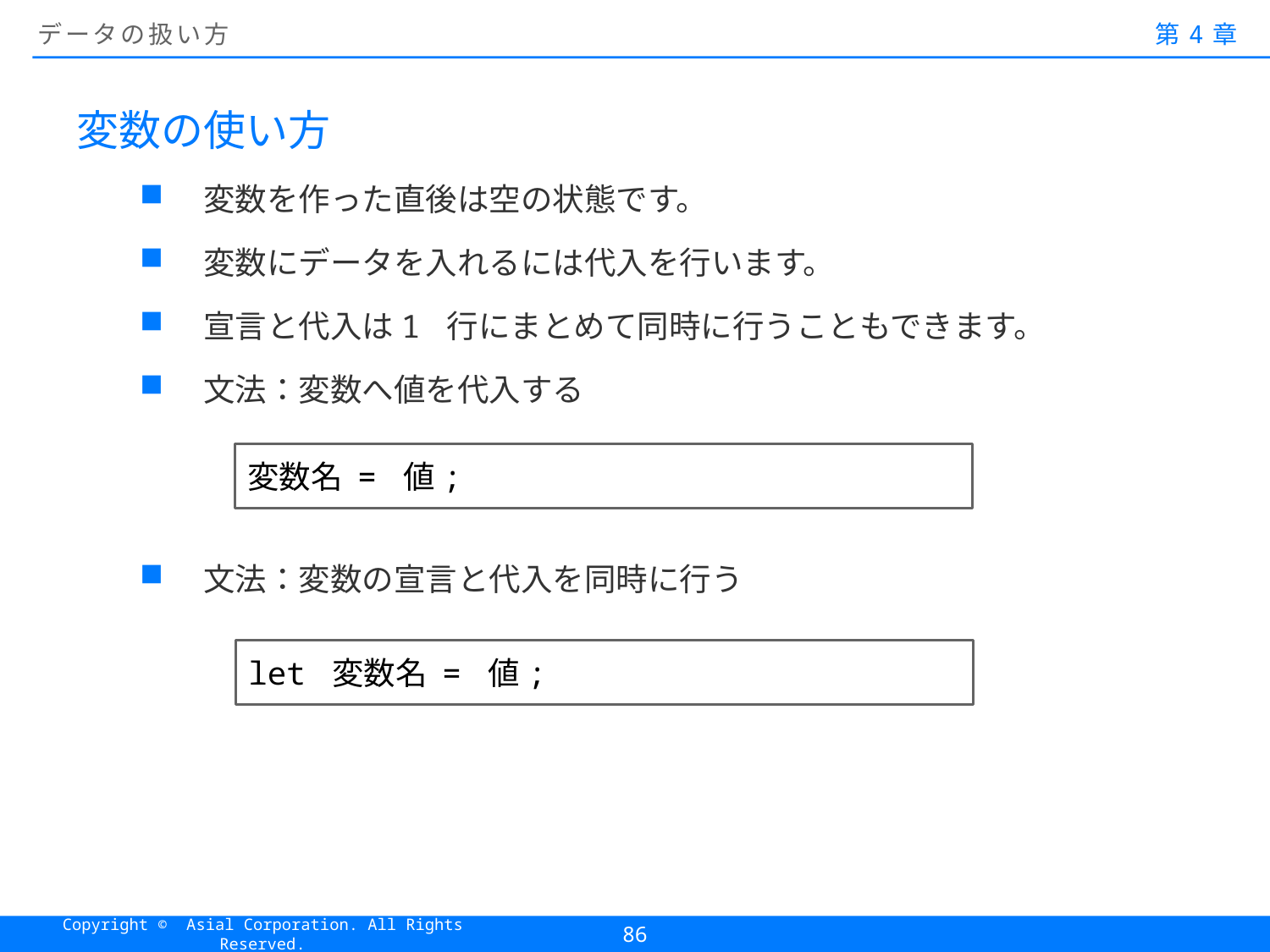

# データの扱い方
第4章
変数の使い方
変数を作った直後は空の状態です。
変数にデータを入れるには代入を行います。
宣言と代入は1 行にまとめて同時に行うこともできます。
文法：変数へ値を代入する

文法：変数の宣言と代入を同時に行う
変数名 = 値;
let 変数名 = 値;
86